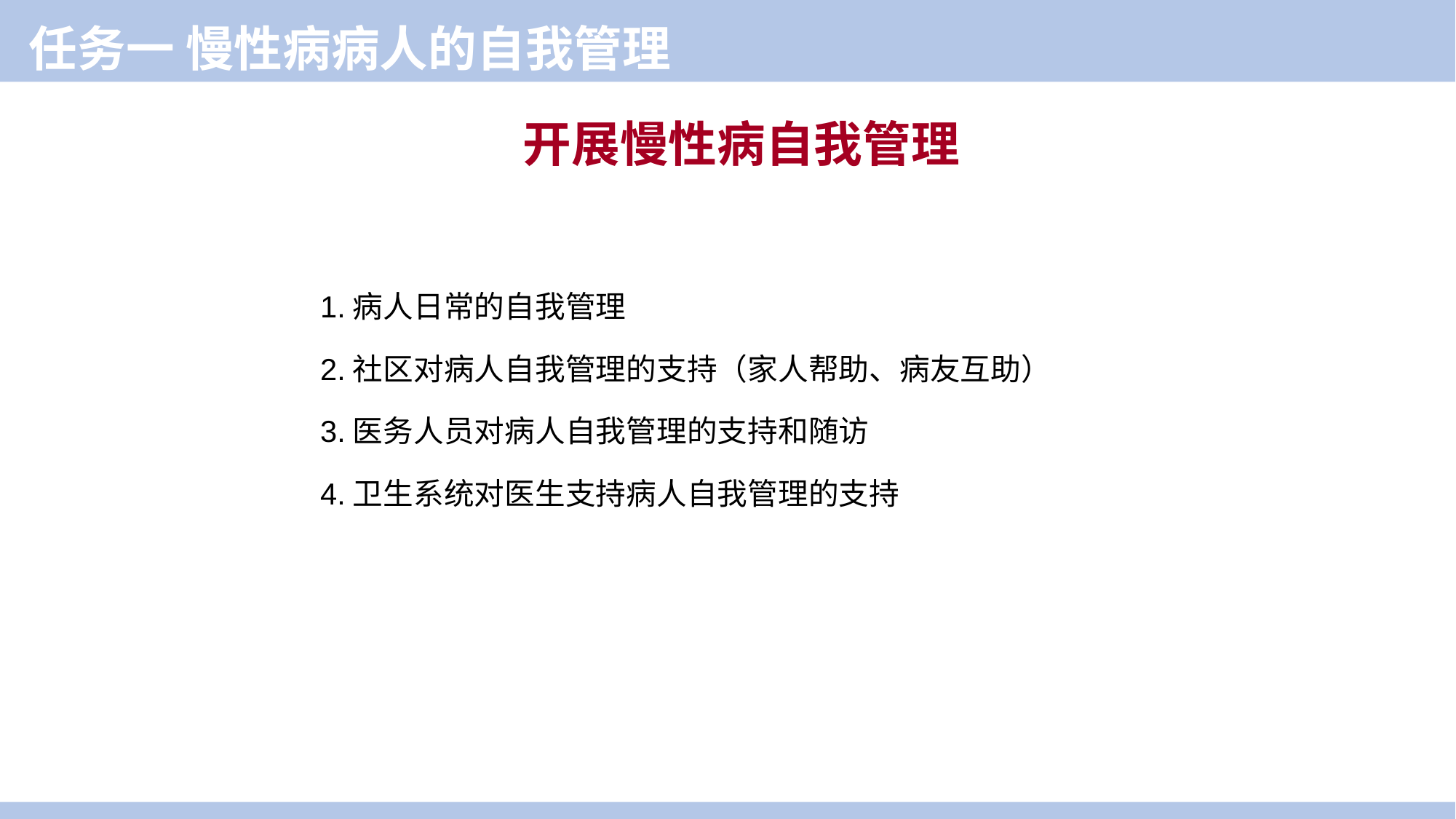

任务一 慢性病病人的自我管理
开展慢性病自我管理
1.病人日常的自我管理
2.社区对病人自我管理的支持（家人帮助、病友互助）
3.医务人员对病人自我管理的支持和随访
4.卫生系统对医生支持病人自我管理的支持